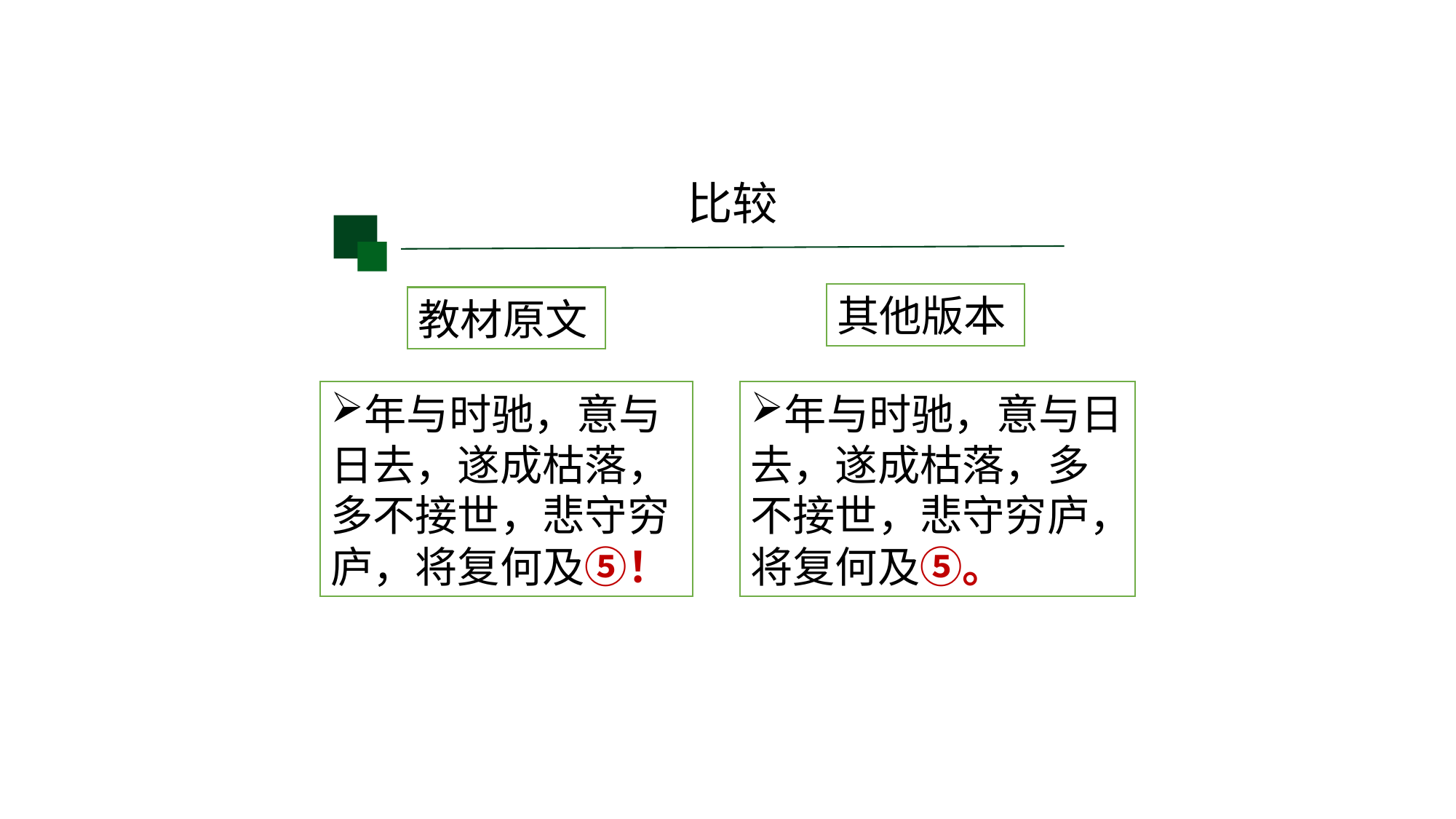

比较

其他版本
教材原文
年与时驰，意与日去，遂成枯落，多不接世，悲守穷庐，将复何及⑤！
年与时驰，意与日去，遂成枯落，多不接世，悲守穷庐，将复何及⑤。